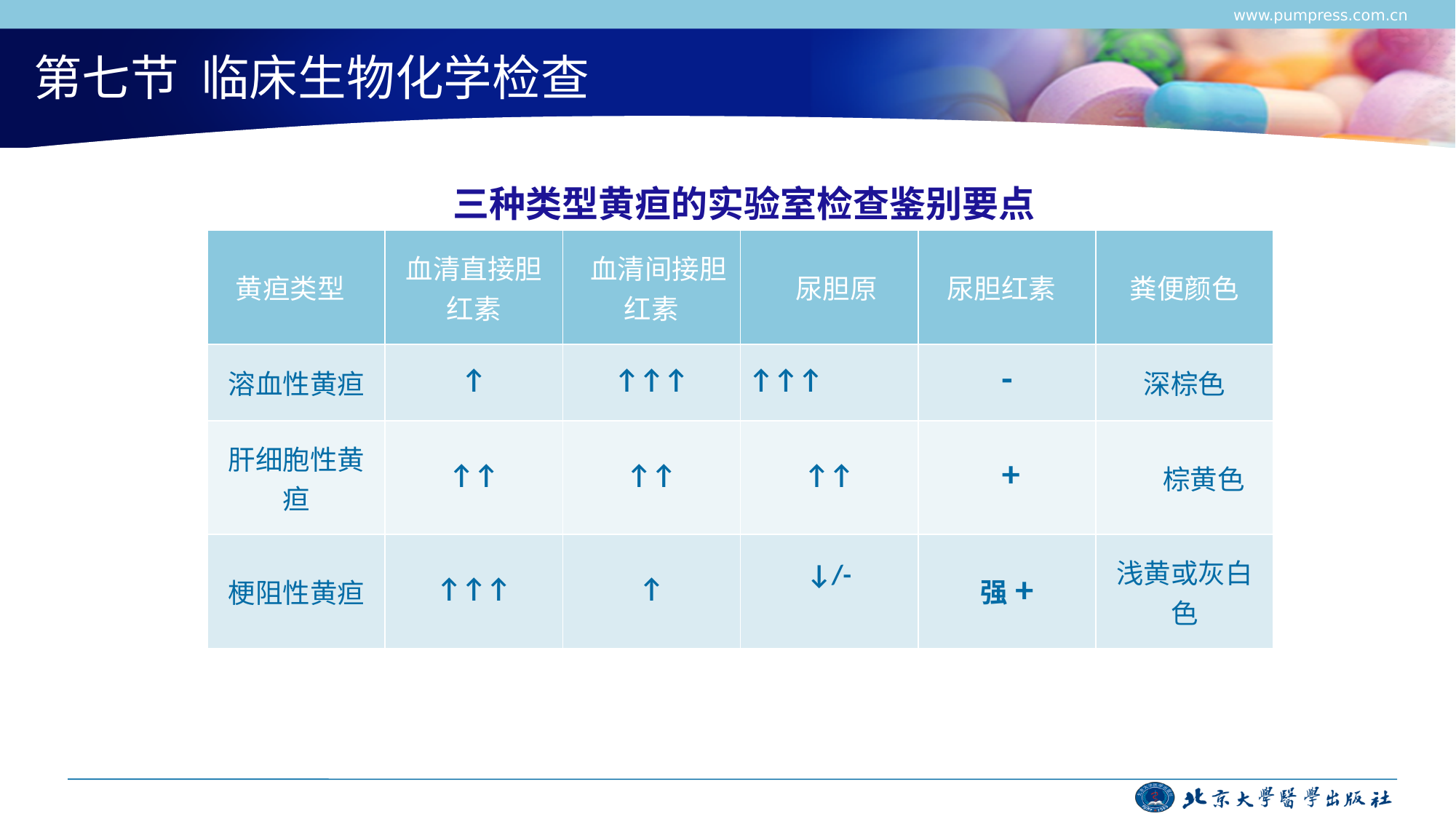

www.pumpress.com.cn
# 第七节  临床生物化学检查
三种类型黄疸的实验室检查鉴别要点
| 黄疸类型 | 血清直接胆红素 | 血清间接胆红素 | 尿胆原 | 尿胆红素 | 粪便颜色 |
| --- | --- | --- | --- | --- | --- |
| 溶血性黄疸 | ↑ | ↑↑↑ | ↑↑↑ | - | 深棕色 |
| 肝细胞性黄疸 | ↑↑ | ↑↑ | ↑↑ | + | 棕黄色 |
| 梗阻性黄疸 | ↑↑↑ | ↑ | ↓/- | 强+ | 浅黄或灰白色 |